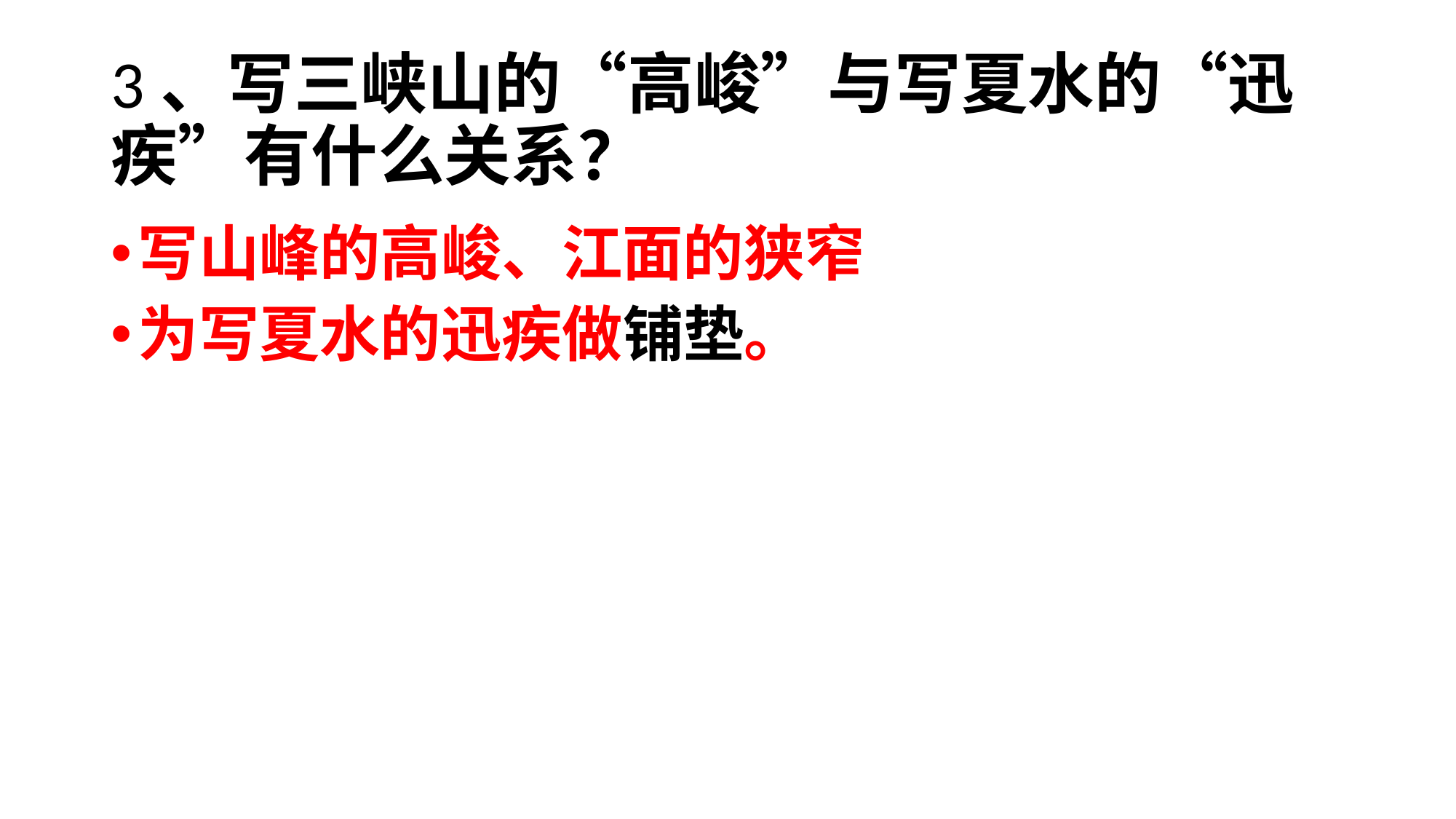

# 3、写三峡山的“高峻”与写夏水的“迅疾”有什么关系？
写山峰的高峻、江面的狭窄
为写夏水的迅疾做铺垫。